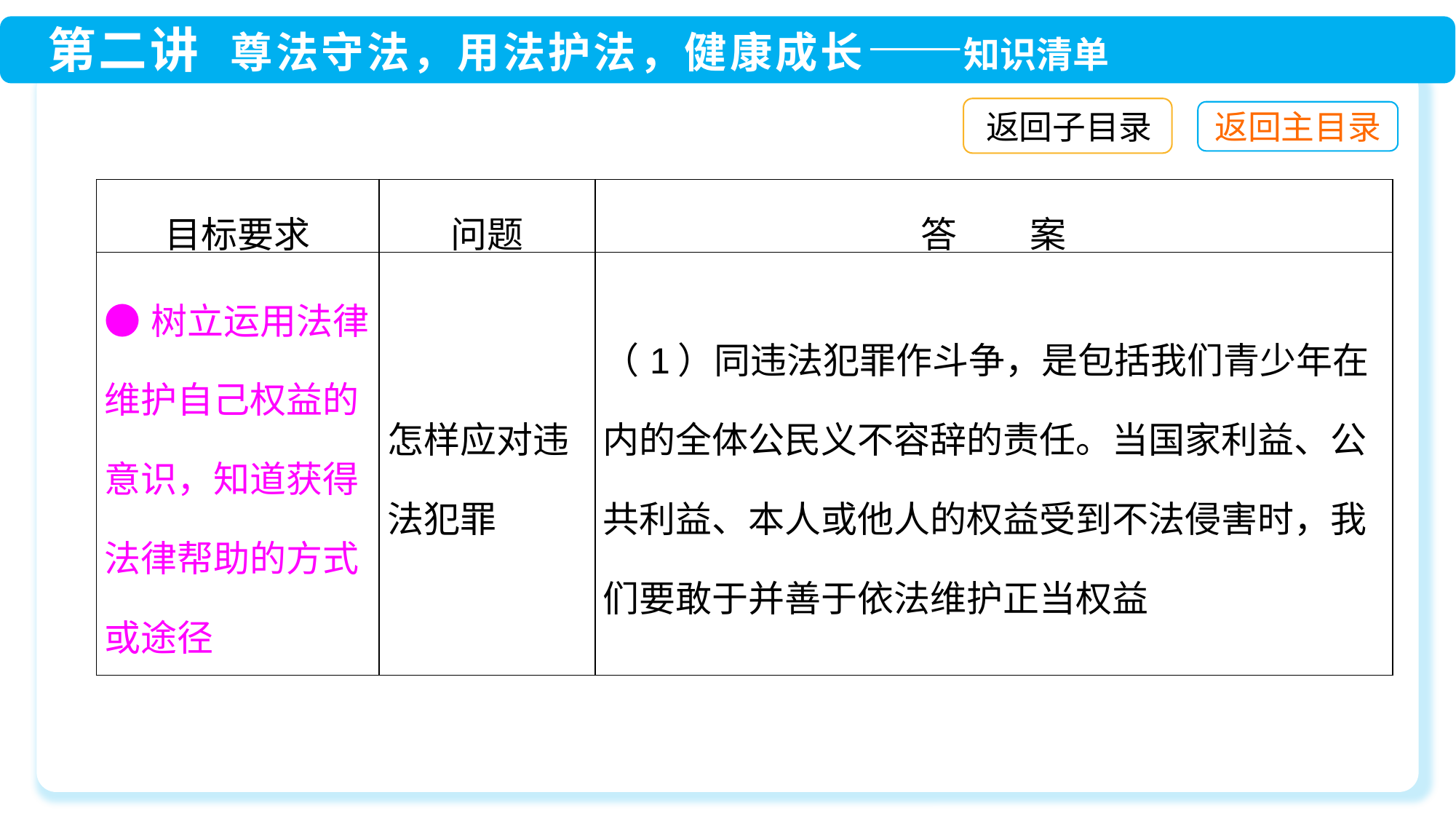

返回子目录
| 目标要求 | 问题 | 答　　案 |
| --- | --- | --- |
| ●树立运用法律维护自己权益的意识，知道获得法律帮助的方式或途径 | 怎样应对违法犯罪 | （1）同违法犯罪作斗争，是包括我们青少年在内的全体公民义不容辞的责任。当国家利益、公共利益、本人或他人的权益受到不法侵害时，我们要敢于并善于依法维护正当权益 |